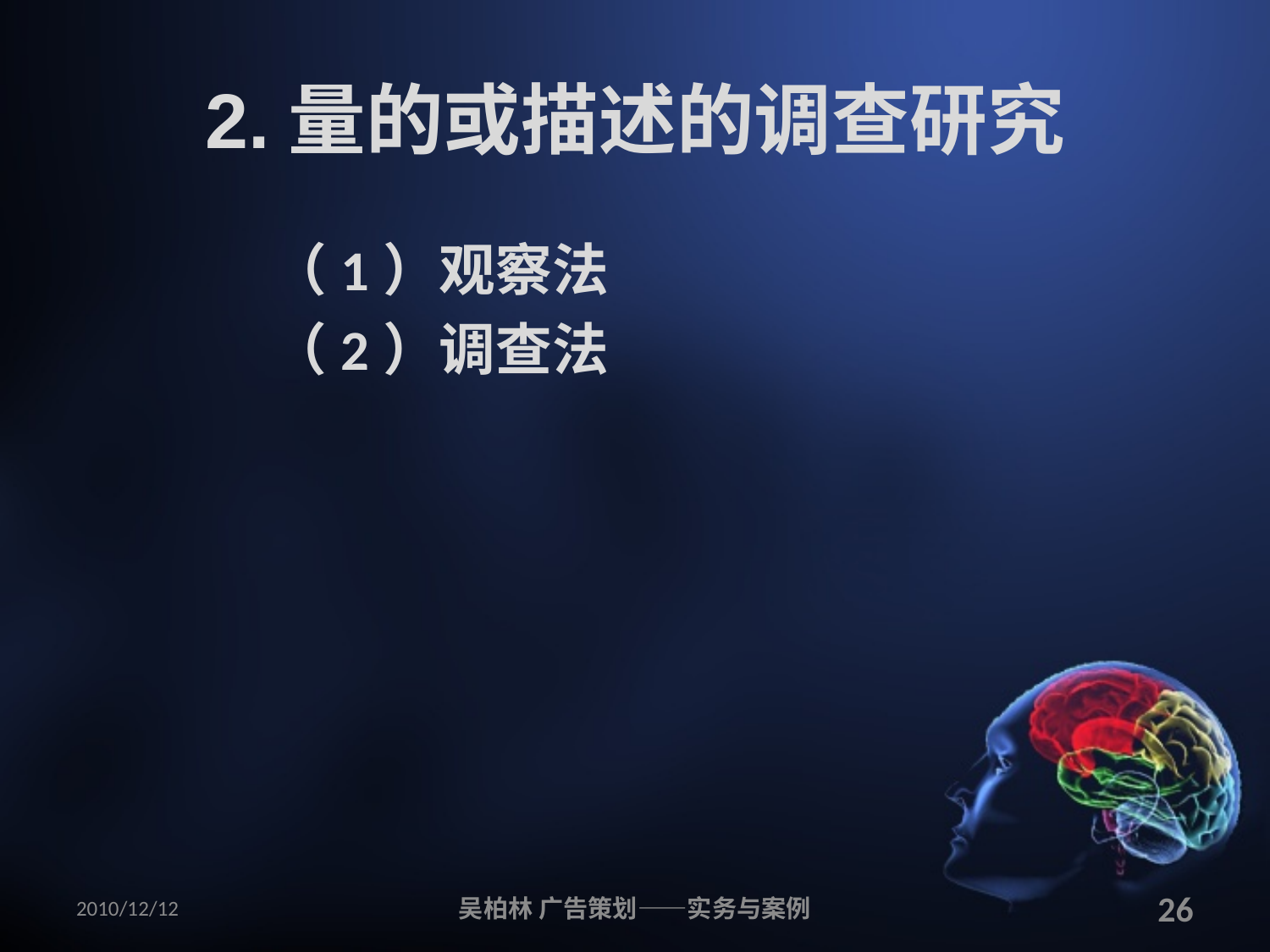

# 2.量的或描述的调查研究
（1）观察法
（2）调查法
2010/12/12
吴柏林 广告策划——实务与案例
26